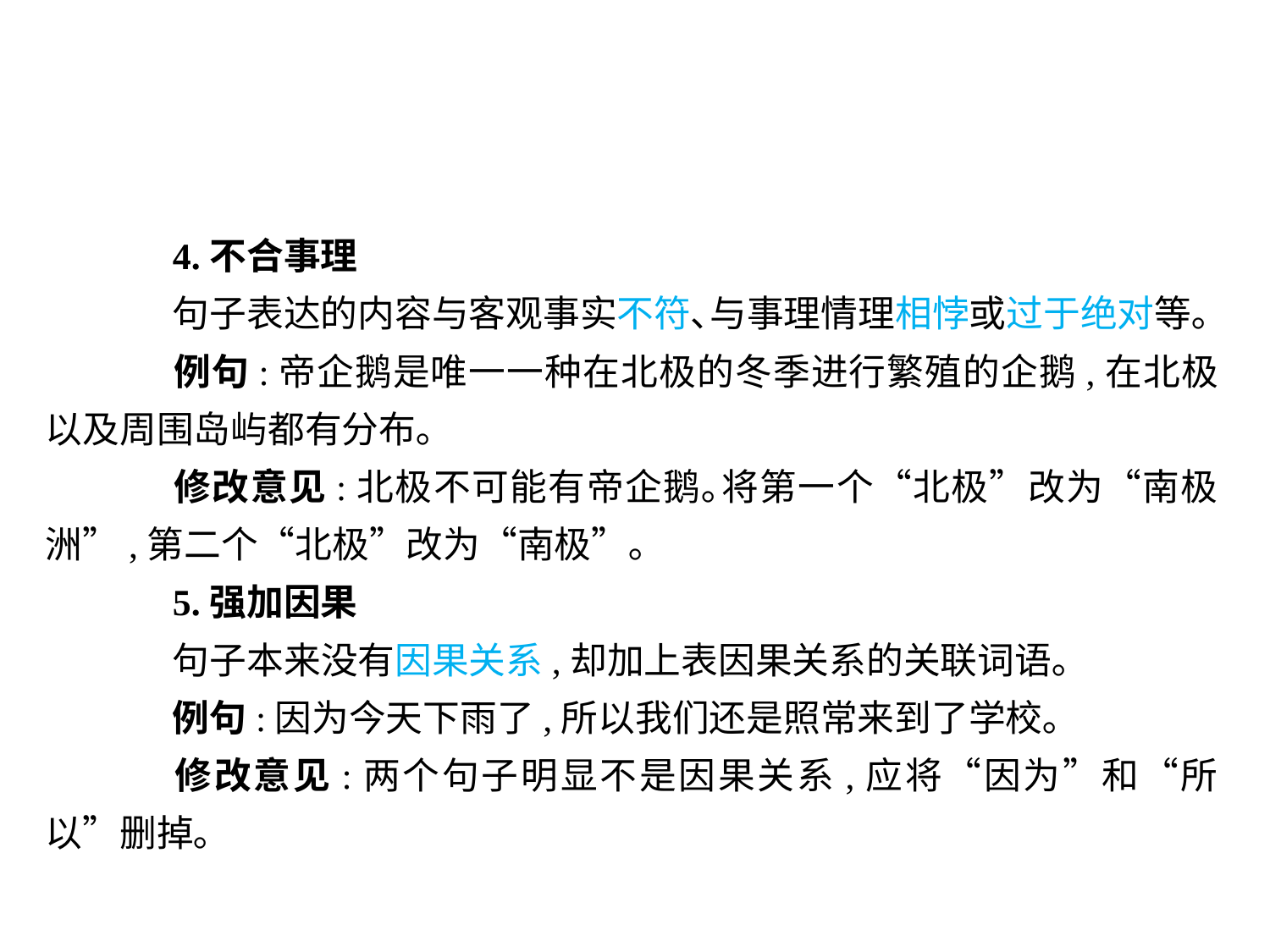

4.不合事理
	句子表达的内容与客观事实不符､与事理情理相悖或过于绝对等｡
	例句:帝企鹅是唯一一种在北极的冬季进行繁殖的企鹅,在北极以及周围岛屿都有分布｡
	修改意见:北极不可能有帝企鹅｡将第一个“北极”改为“南极洲”,第二个“北极”改为“南极”｡
	5.强加因果
	句子本来没有因果关系,却加上表因果关系的关联词语｡
	例句:因为今天下雨了,所以我们还是照常来到了学校｡
	修改意见:两个句子明显不是因果关系,应将“因为”和“所以”删掉｡